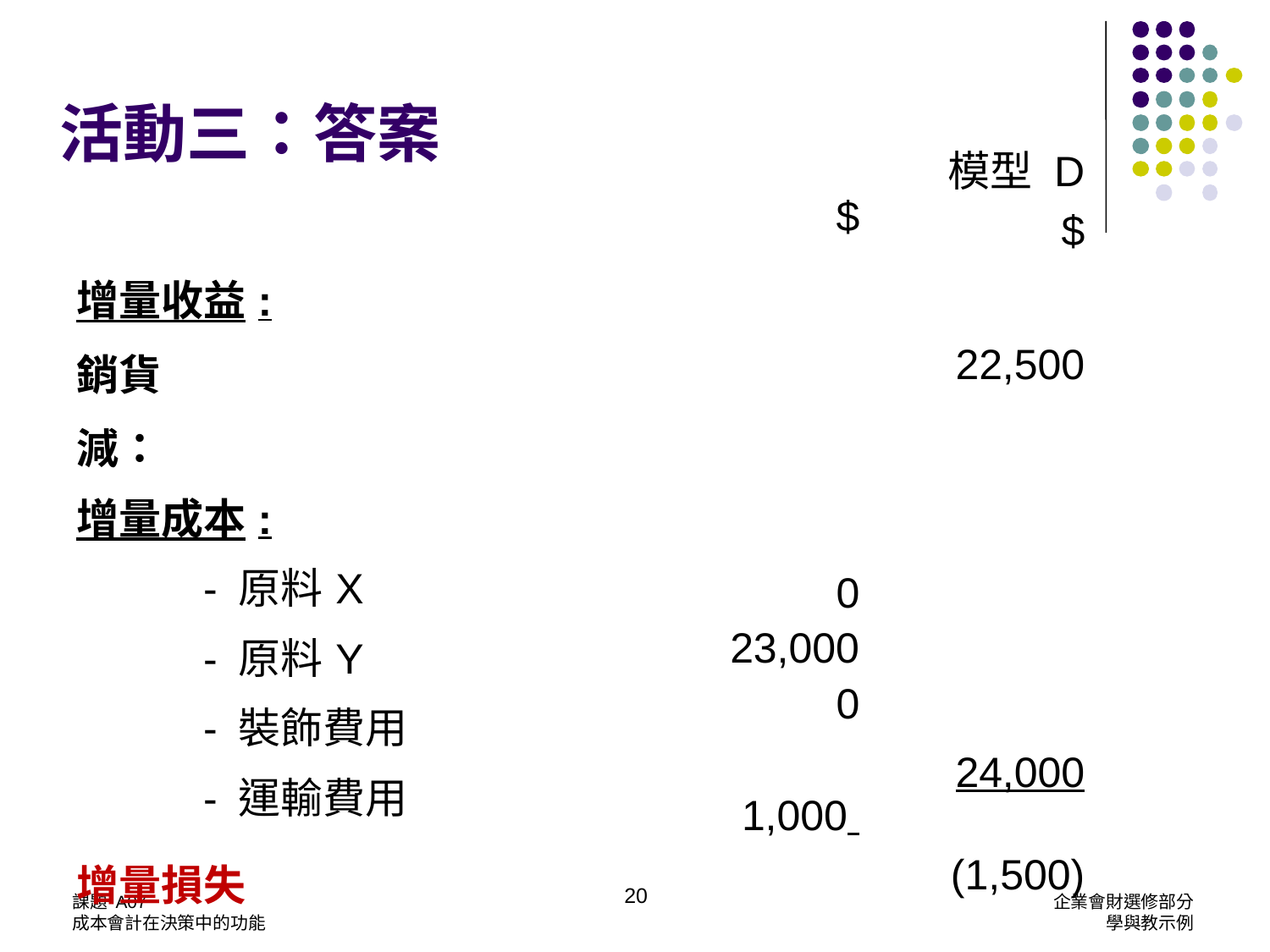

活動三：答案
|  | $ | 模型 D $ |
| --- | --- | --- |
| 增量收益: |  |  |
| 銷貨 |  | 22,500 |
| 減： 增量成本: - 原料X - 原料Y - 裝飾費用 - 運輸費用 | 0 23,000 0 1,000 | 24,000 |
| 增量損失 |  | (1,500) |

20